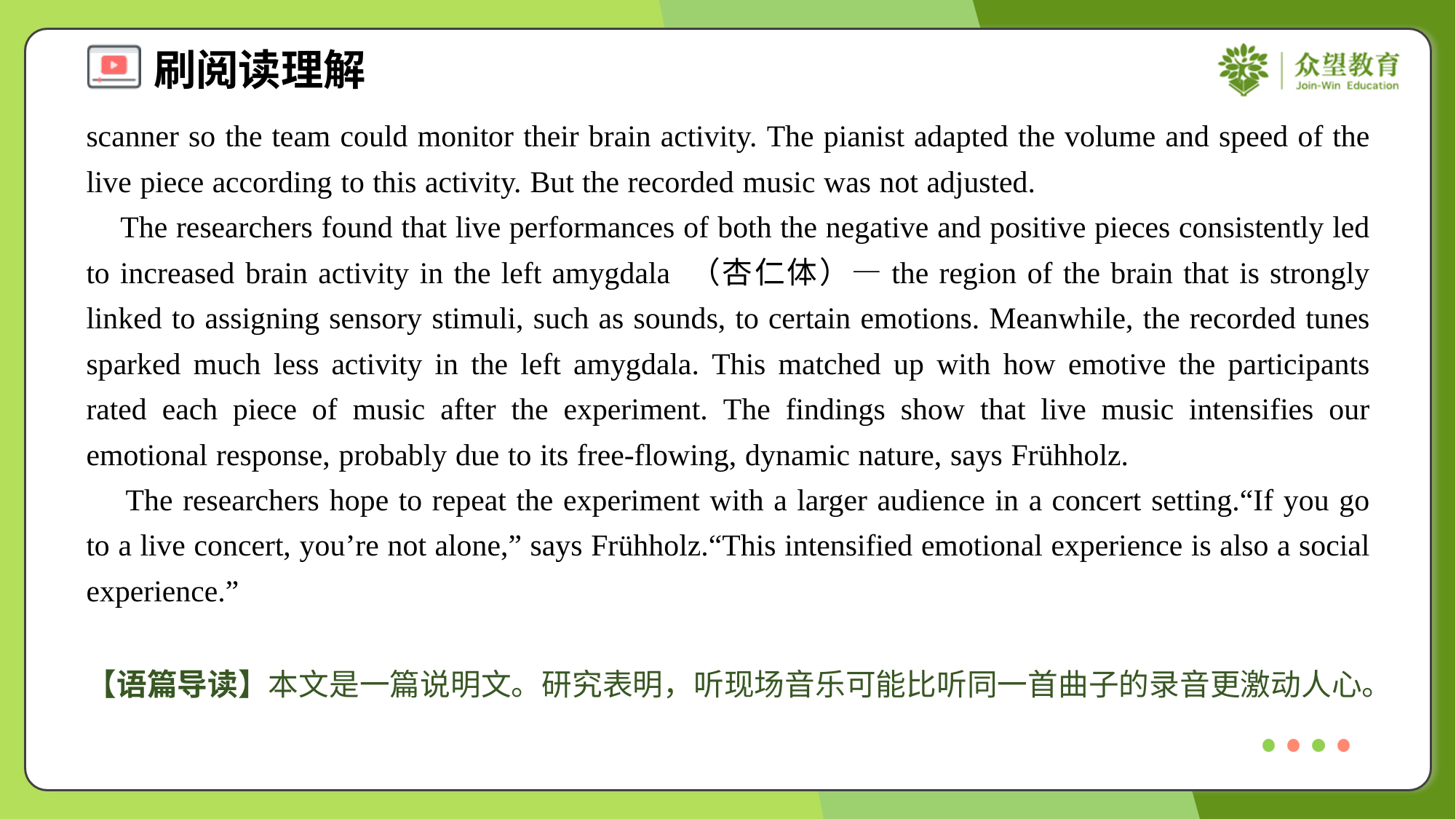

scanner so the team could monitor their brain activity. The pianist adapted the volume and speed of the live piece according to this activity. But the recorded music was not adjusted.
    The researchers found that live performances of both the negative and positive pieces consistently led to increased brain activity in the left amygdala （杏仁体）—the region of the brain that is strongly linked to assigning sensory stimuli, such as sounds, to certain emotions. Meanwhile, the recorded tunes sparked much less activity in the left amygdala. This matched up with how emotive the participants rated each piece of music after the experiment. The findings show that live music intensifies our emotional response, probably due to its free-flowing, dynamic nature, says Frühholz.
    The researchers hope to repeat the experiment with a larger audience in a concert setting.“If you go to a live concert, you’re not alone,” says Frühholz.“This intensified emotional experience is also a social experience.”
【语篇导读】本文是一篇说明文。研究表明，听现场音乐可能比听同一首曲子的录音更激动人心。